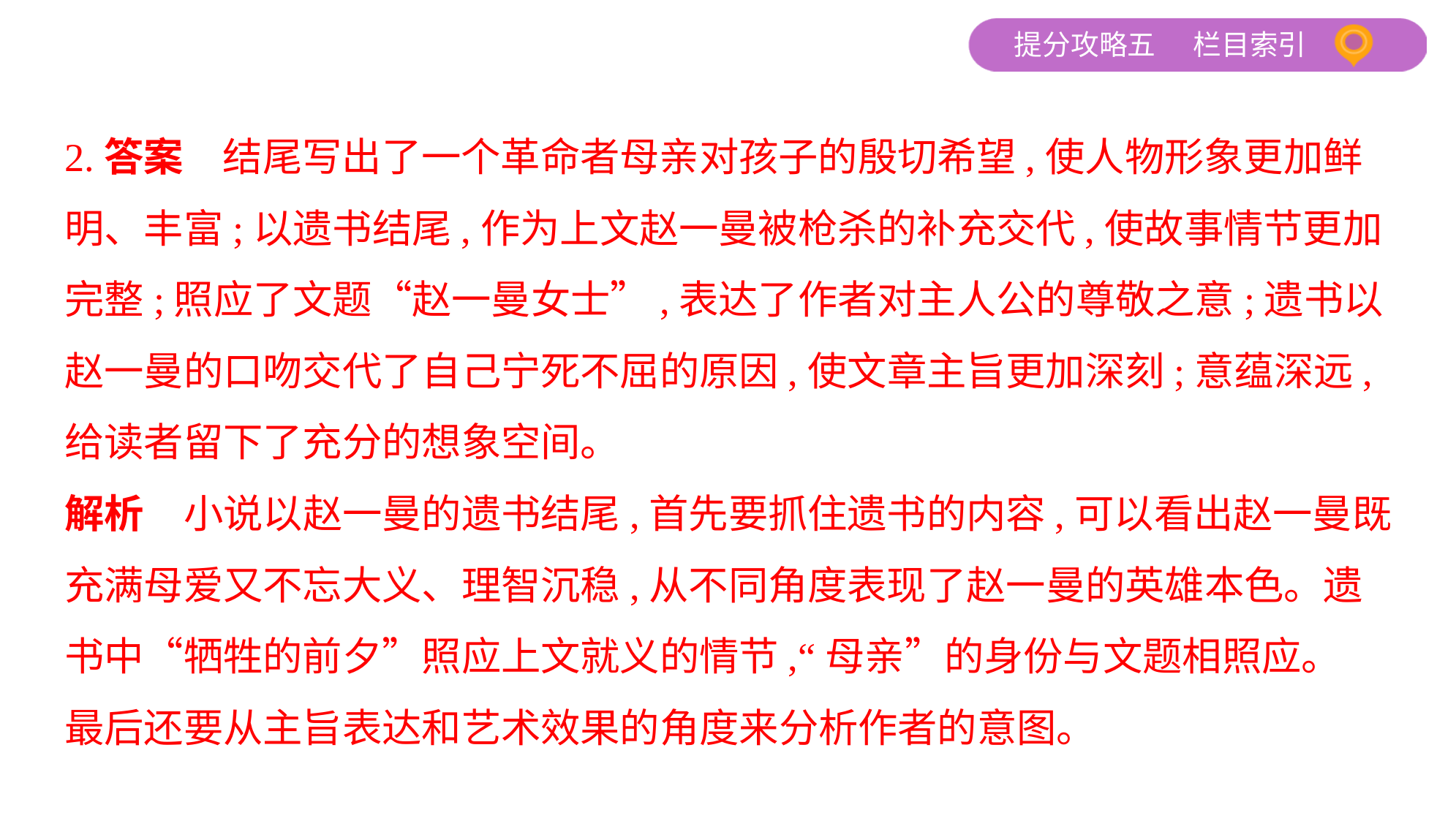

2.答案　结尾写出了一个革命者母亲对孩子的殷切希望,使人物形象更加鲜
明、丰富;以遗书结尾,作为上文赵一曼被枪杀的补充交代,使故事情节更加
完整;照应了文题“赵一曼女士”,表达了作者对主人公的尊敬之意;遗书以
赵一曼的口吻交代了自己宁死不屈的原因,使文章主旨更加深刻;意蕴深远,
给读者留下了充分的想象空间。
解析　小说以赵一曼的遗书结尾,首先要抓住遗书的内容,可以看出赵一曼既
充满母爱又不忘大义、理智沉稳,从不同角度表现了赵一曼的英雄本色。遗
书中“牺牲的前夕”照应上文就义的情节,“母亲”的身份与文题相照应。
最后还要从主旨表达和艺术效果的角度来分析作者的意图。